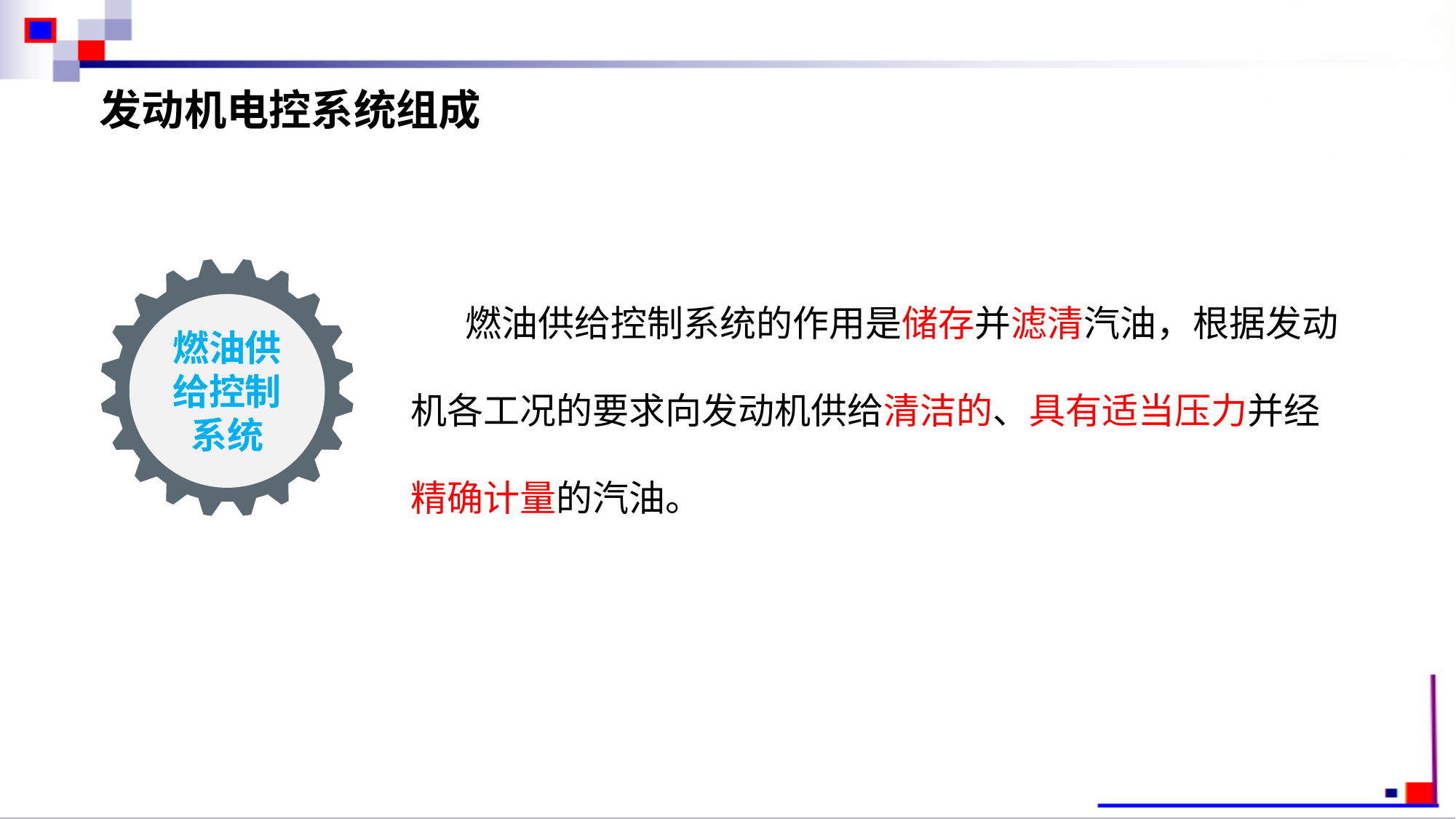

发动机电控系统组成
燃油供给控制系统的作用是储存并滤清汽油，根据发动机各工况的要求向发动机供给清洁的、具有适当压力并经精确计量的汽油。

燃油供给控制系统